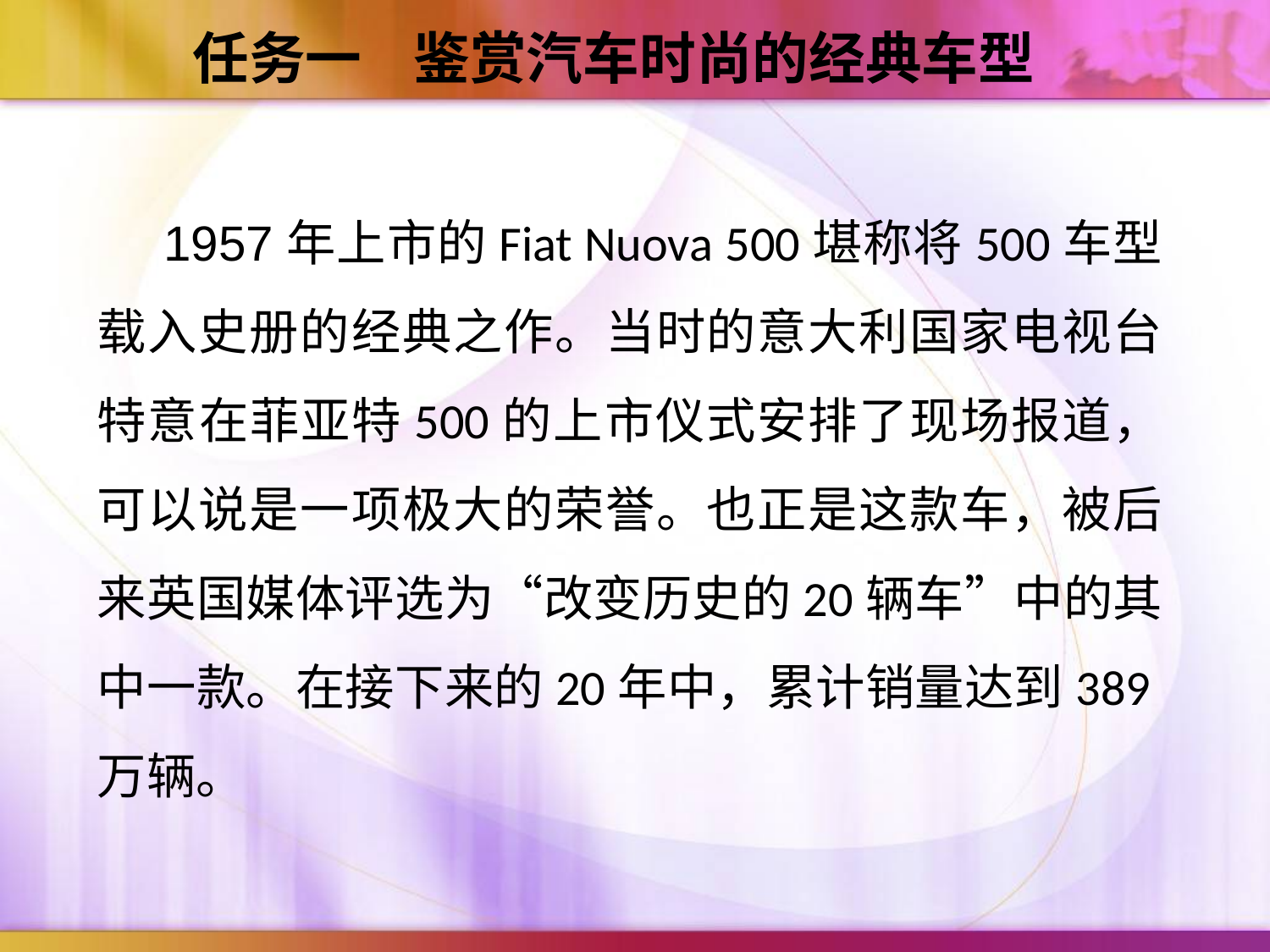

任务一    鉴赏汽车时尚的经典车型
  1957年上市的Fiat Nuova 500堪称将500车型载入史册的经典之作。当时的意大利国家电视台特意在菲亚特500的上市仪式安排了现场报道，可以说是一项极大的荣誉。也正是这款车，被后来英国媒体评选为“改变历史的20辆车”中的其中一款。在接下来的20年中，累计销量达到389万辆。